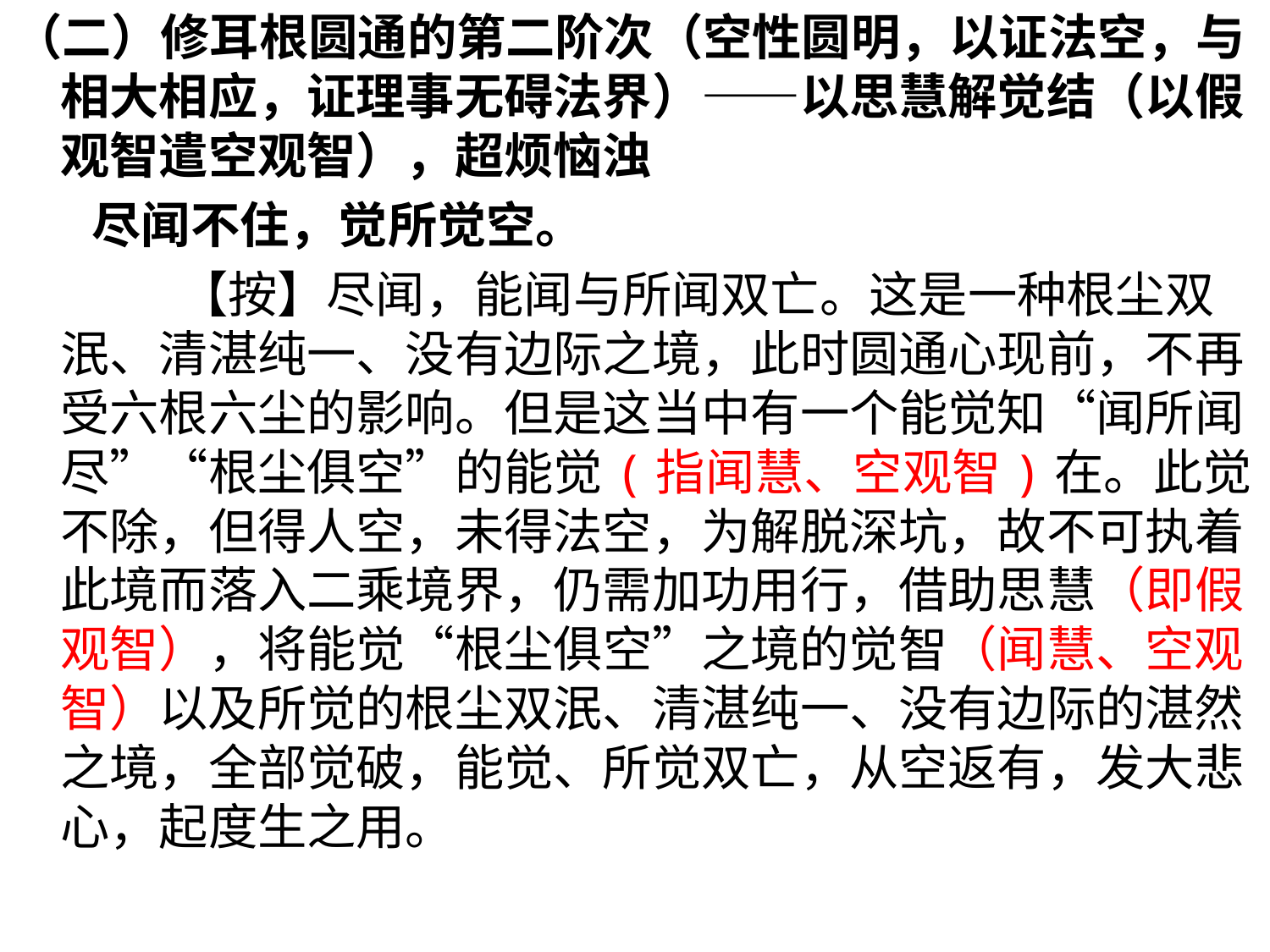

（二）修耳根圆通的第二阶次（空性圆明，以证法空，与相大相应，证理事无碍法界）——以思慧解觉结（以假观智遣空观智），超烦恼浊
      尽闻不住，觉所觉空。
              【按】尽闻，能闻与所闻双亡。这是一种根尘双泯、清湛纯一、没有边际之境，此时圆通心现前，不再受六根六尘的影响。但是这当中有一个能觉知“闻所闻尽”“根尘俱空”的能觉(指闻慧、空观智)在。此觉不除，但得人空，未得法空，为解脱深坑，故不可执着此境而落入二乘境界，仍需加功用行，借助思慧（即假观智），将能觉“根尘俱空”之境的觉智（闻慧、空观智）以及所觉的根尘双泯、清湛纯一、没有边际的湛然之境，全部觉破，能觉、所觉双亡，从空返有，发大悲心，起度生之用。